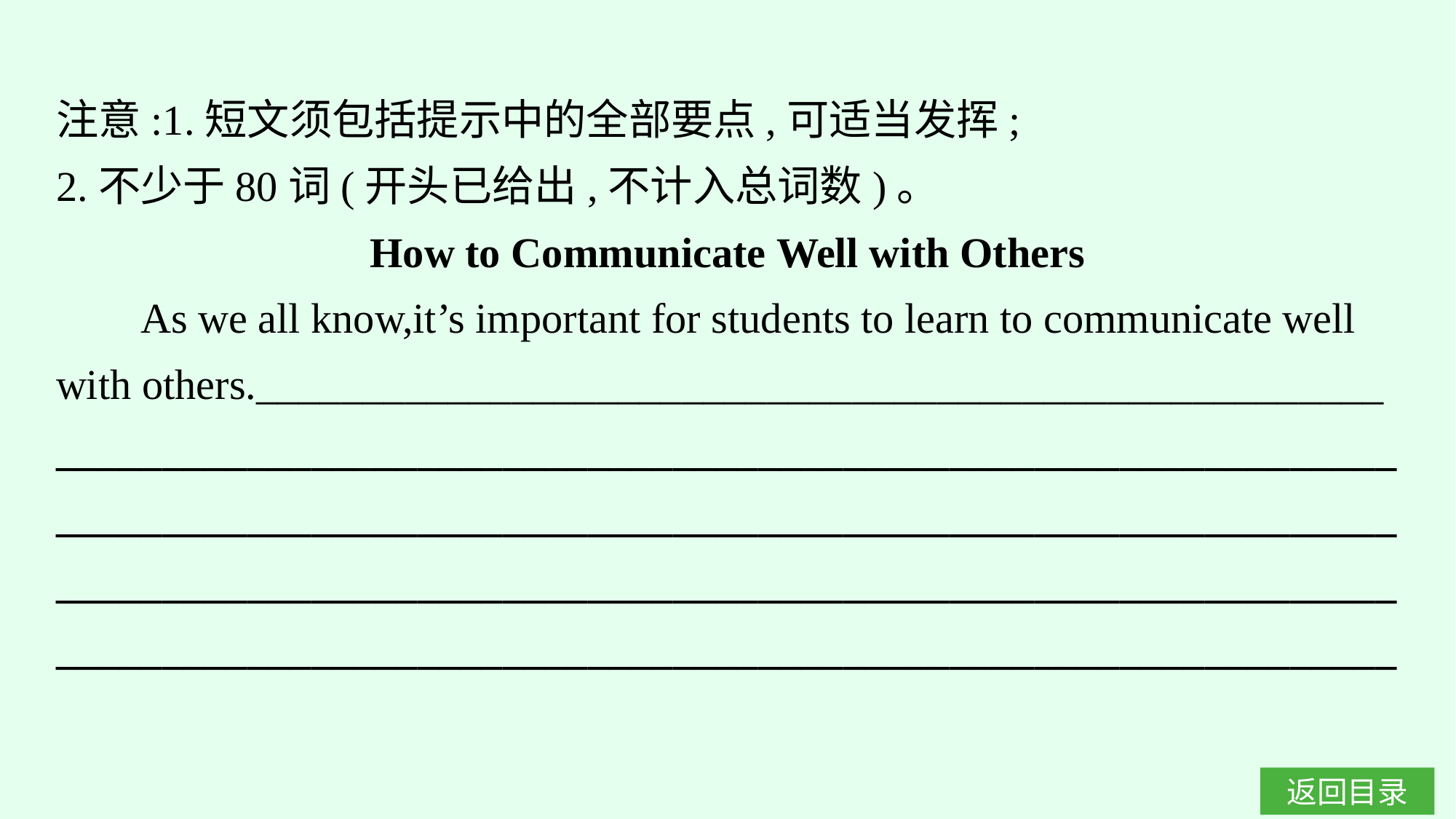

注意:1.短文须包括提示中的全部要点,可适当发挥;
2.不少于80词(开头已给出,不计入总词数)。
How to Communicate Well with Others
        As we all know,it’s important for students to learn to communicate well with others._____________________________________________________
_______________________________________________________________
_______________________________________________________________
______________________________________________________________________________________________________________________________